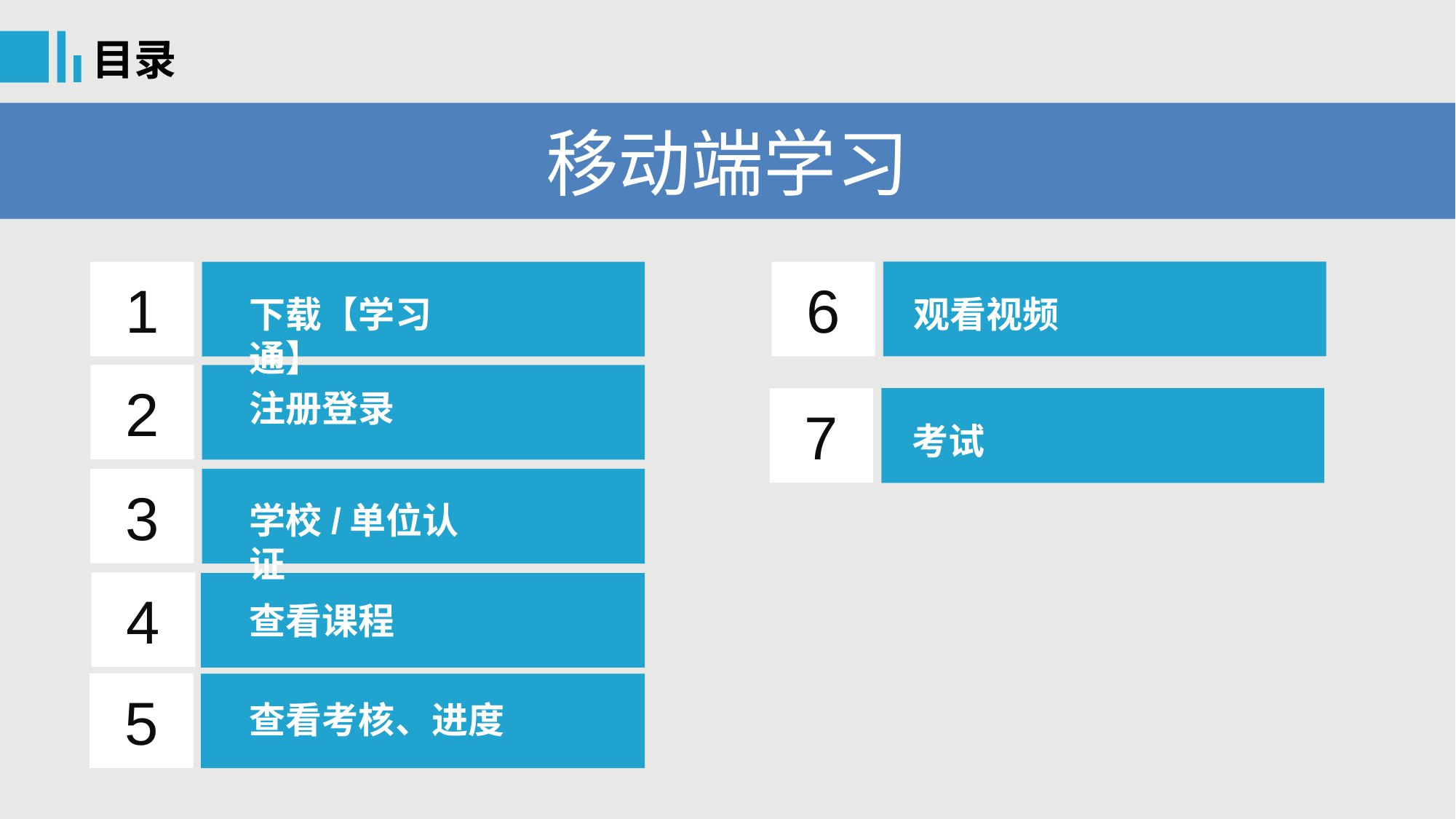

目录

移动端学习

1
6
下载【学习通】
观看视频

2
注册登录

7
考试

3
学校/单位认证
4

查看课程
5

查看考核、进度